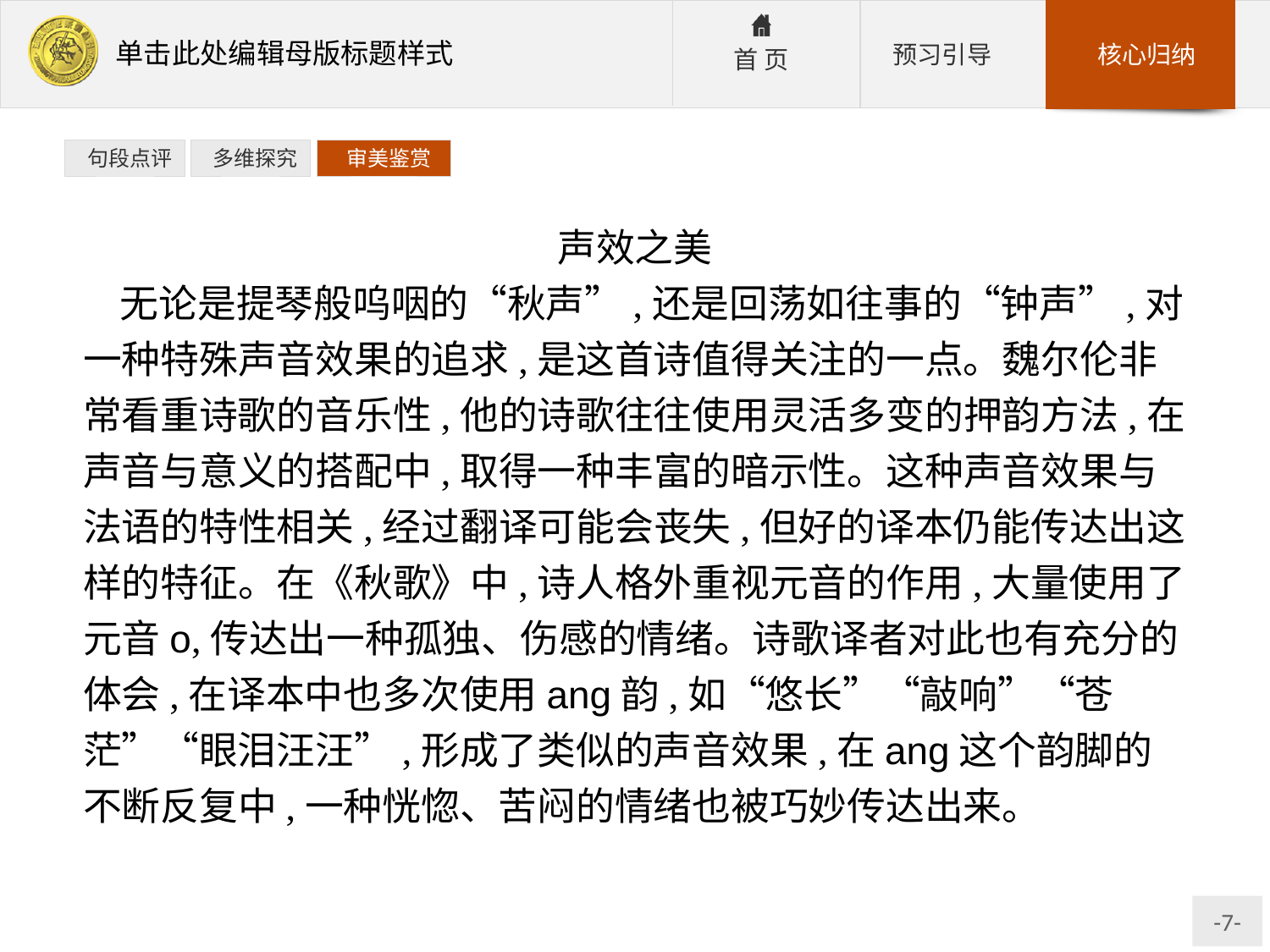

句段点评
 多维探究
 审美鉴赏
声效之美
无论是提琴般呜咽的“秋声”,还是回荡如往事的“钟声”,对一种特殊声音效果的追求,是这首诗值得关注的一点。魏尔伦非常看重诗歌的音乐性,他的诗歌往往使用灵活多变的押韵方法,在声音与意义的搭配中,取得一种丰富的暗示性。这种声音效果与法语的特性相关,经过翻译可能会丧失,但好的译本仍能传达出这样的特征。在《秋歌》中,诗人格外重视元音的作用,大量使用了元音o,传达出一种孤独、伤感的情绪。诗歌译者对此也有充分的体会,在译本中也多次使用ang韵,如“悠长”“敲响”“苍茫”“眼泪汪汪”,形成了类似的声音效果,在ang这个韵脚的不断反复中,一种恍惚、苦闷的情绪也被巧妙传达出来。